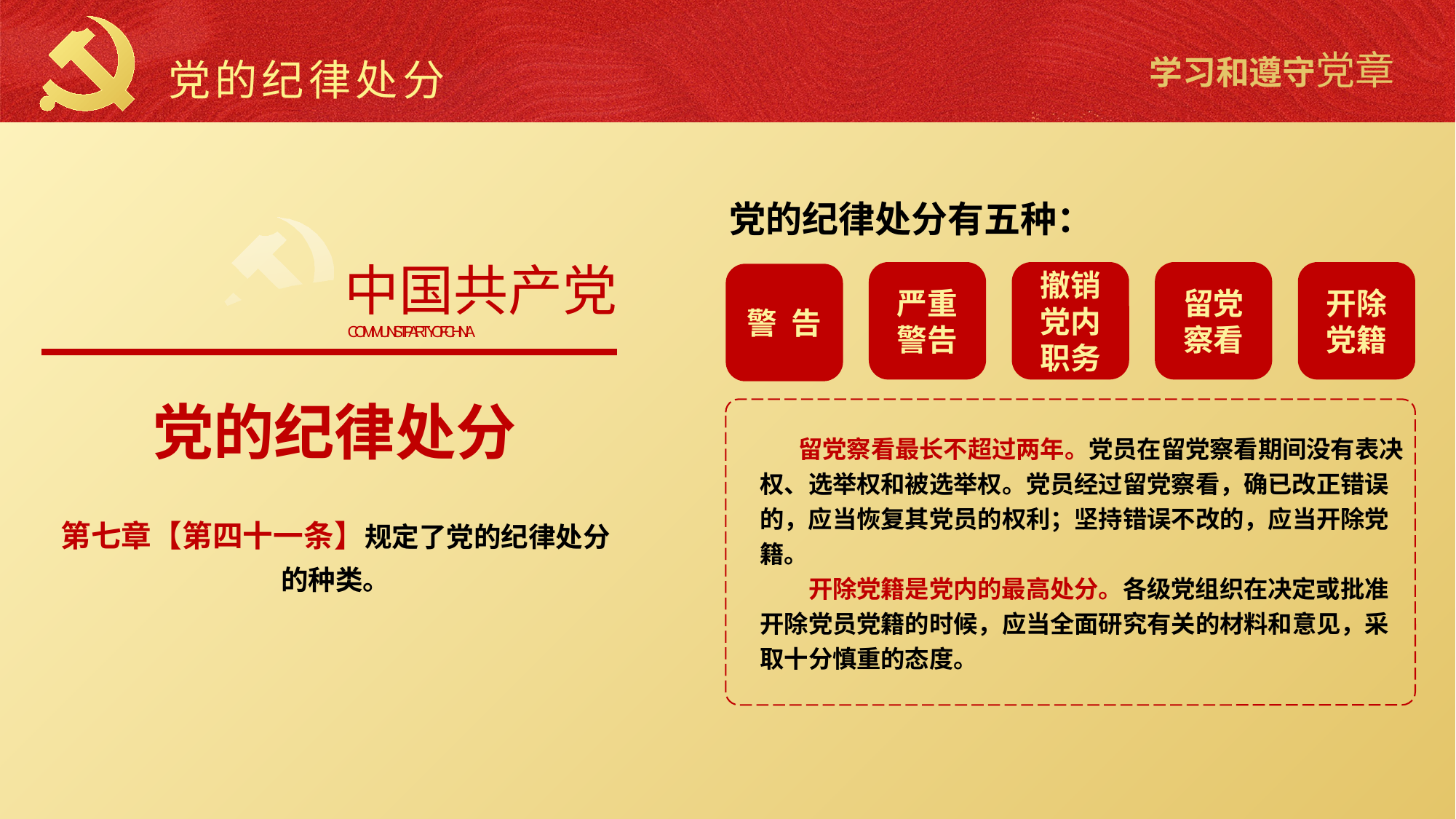

党的纪律处分
党的纪律处分有五种：

中国共产党
COMMUNIST PARTY OF CHINA

严重警告
撤销党内职务
留党察看
开除党籍
警  告
党的纪律处分

      留党察看最长不超过两年。党员在留党察看期间没有表决权、选举权和被选举权。党员经过留党察看，确已改正错误的，应当恢复其党员的权利；坚持错误不改的，应当开除党籍。
　　开除党籍是党内的最高处分。各级党组织在决定或批准开除党员党籍的时候，应当全面研究有关的材料和意见，采取十分慎重的态度。
第七章【第四十一条】规定了党的纪律处分的种类。